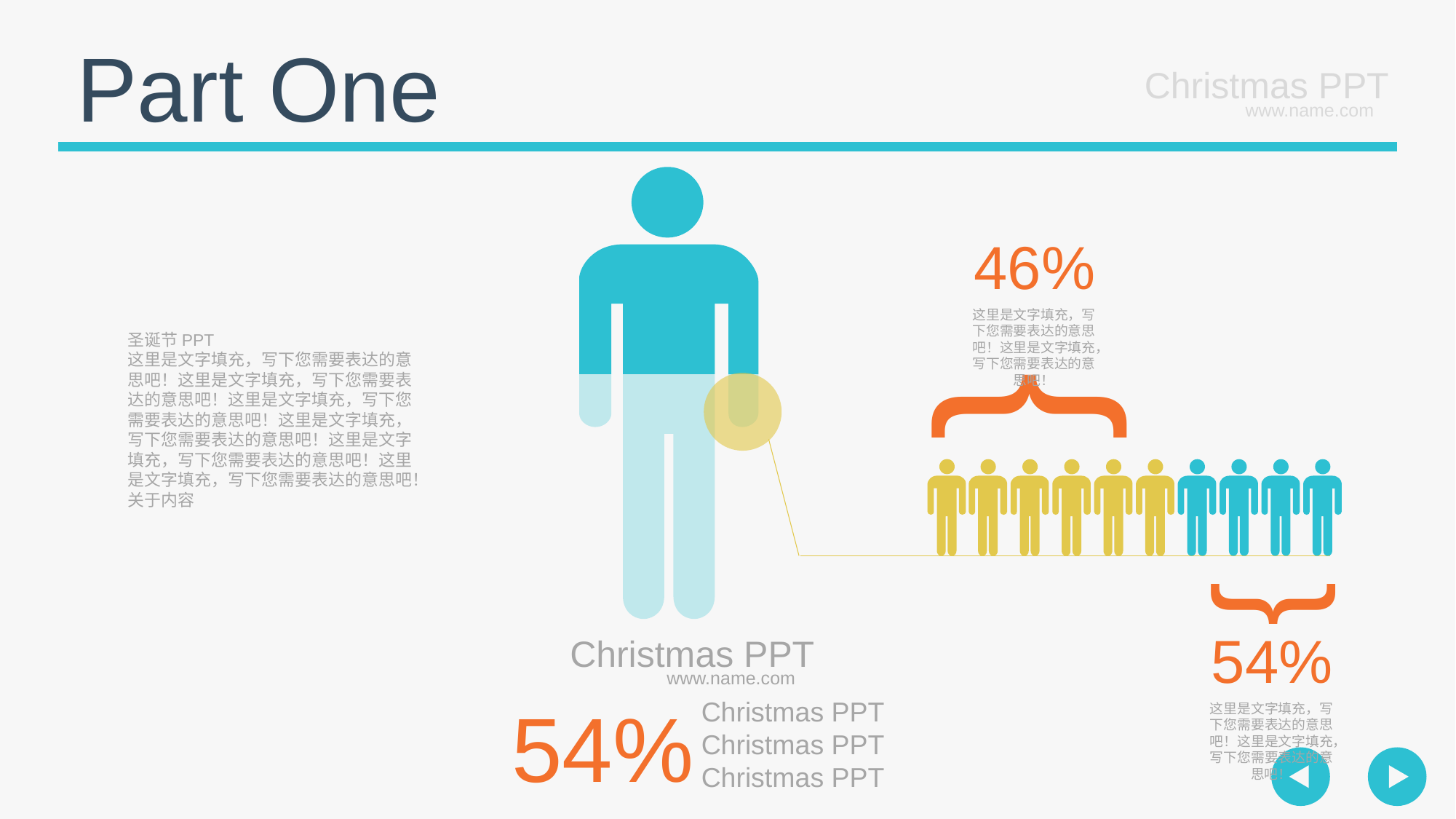

Part One
Christmas PPT
www.name.com

46%
{
这里是文字填充，写下您需要表达的意思吧！这里是文字填充，写下您需要表达的意思吧！
圣诞节PPT
这里是文字填充，写下您需要表达的意思吧！这里是文字填充，写下您需要表达的意思吧！这里是文字填充，写下您需要表达的意思吧！这里是文字填充，写下您需要表达的意思吧！这里是文字填充，写下您需要表达的意思吧！这里是文字填充，写下您需要表达的意思吧！
关于内容

{
54%
Christmas PPT
www.name.com
54%
Christmas PPT
Christmas PPT
Christmas PPT
这里是文字填充，写下您需要表达的意思吧！这里是文字填充，写下您需要表达的意思吧！